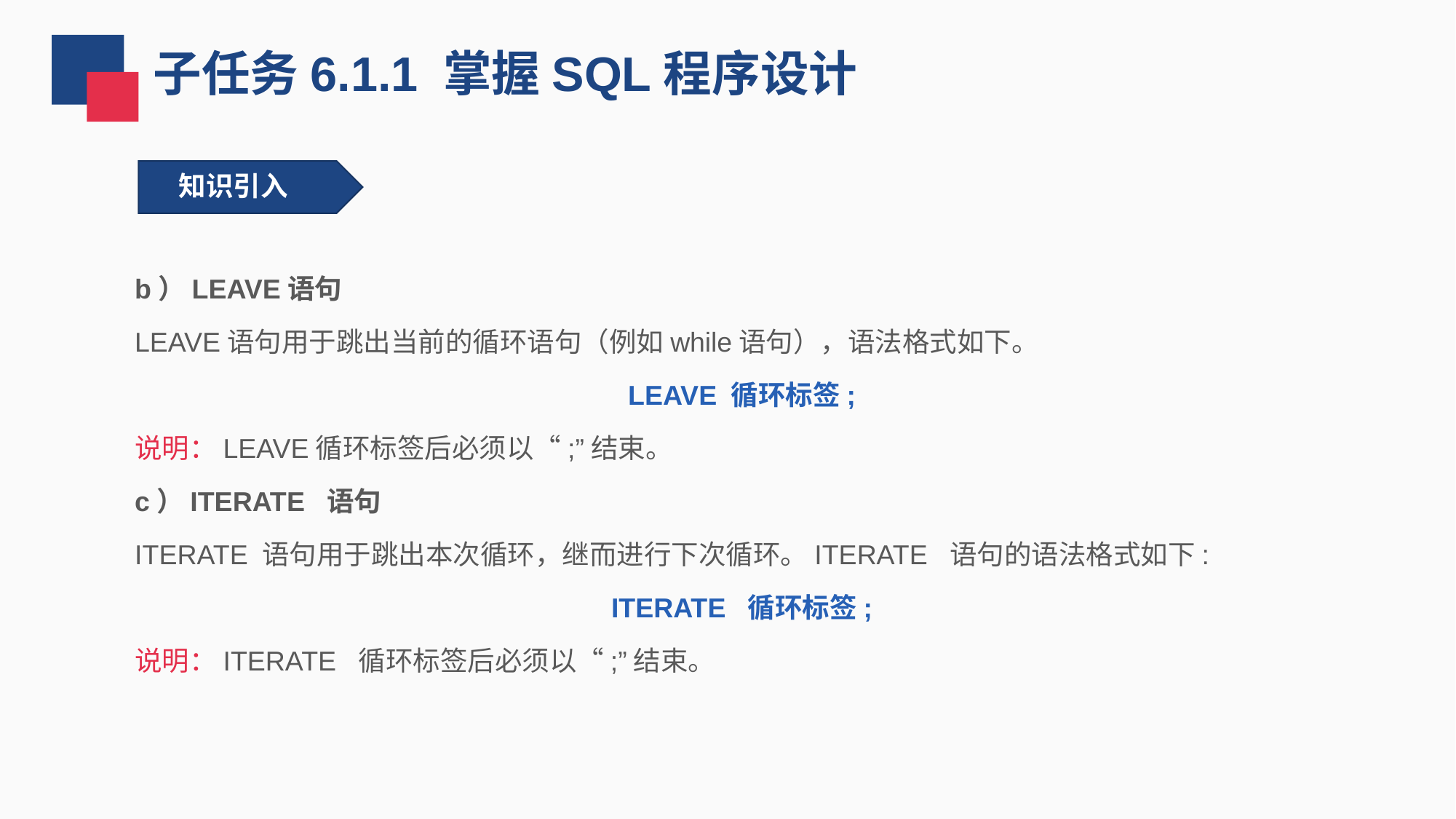

子任务6.1.1 掌握SQL程序设计

知识引入
b）LEAVE语句
LEAVE语句用于跳出当前的循环语句（例如while语句），语法格式如下。
LEAVE 循环标签;
说明：LEAVE循环标签后必须以“;”结束。
c）ITERATE  语句
ITERATE 语句用于跳出本次循环，继而进行下次循环。ITERATE  语句的语法格式如下:
ITERATE  循环标签;
说明：ITERATE  循环标签后必须以“;”结束。